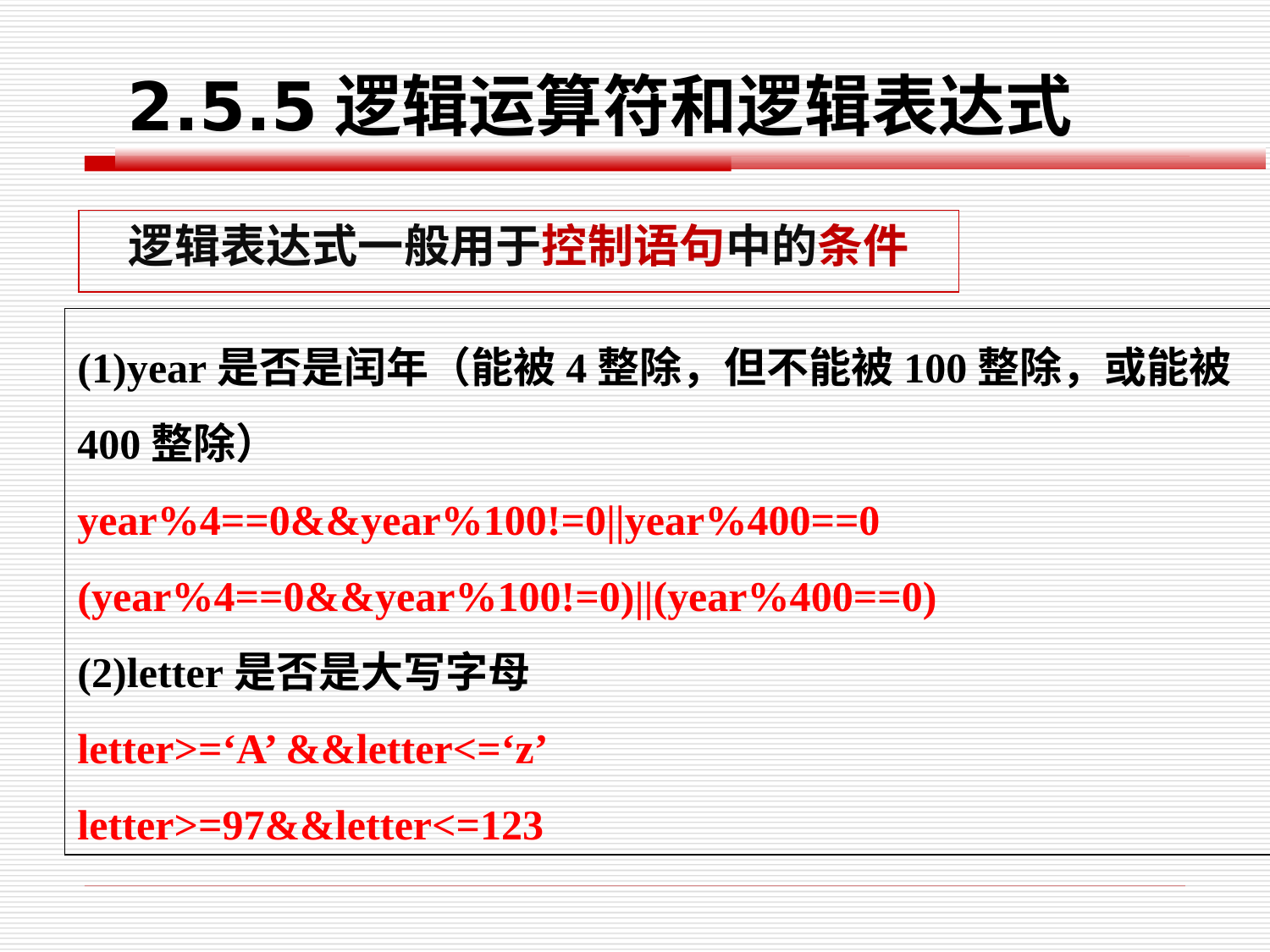

2.5.5逻辑运算符和逻辑表达式

逻辑表达式一般用于控制语句中的条件
(1)year是否是闰年（能被4整除，但不能被100整除，或能被400整除）
year%4==0&&year%100!=0||year%400==0
(year%4==0&&year%100!=0)||(year%400==0)
(2)letter是否是大写字母
letter>=‘A’ &&letter<=‘z’
letter>=97&&letter<=123